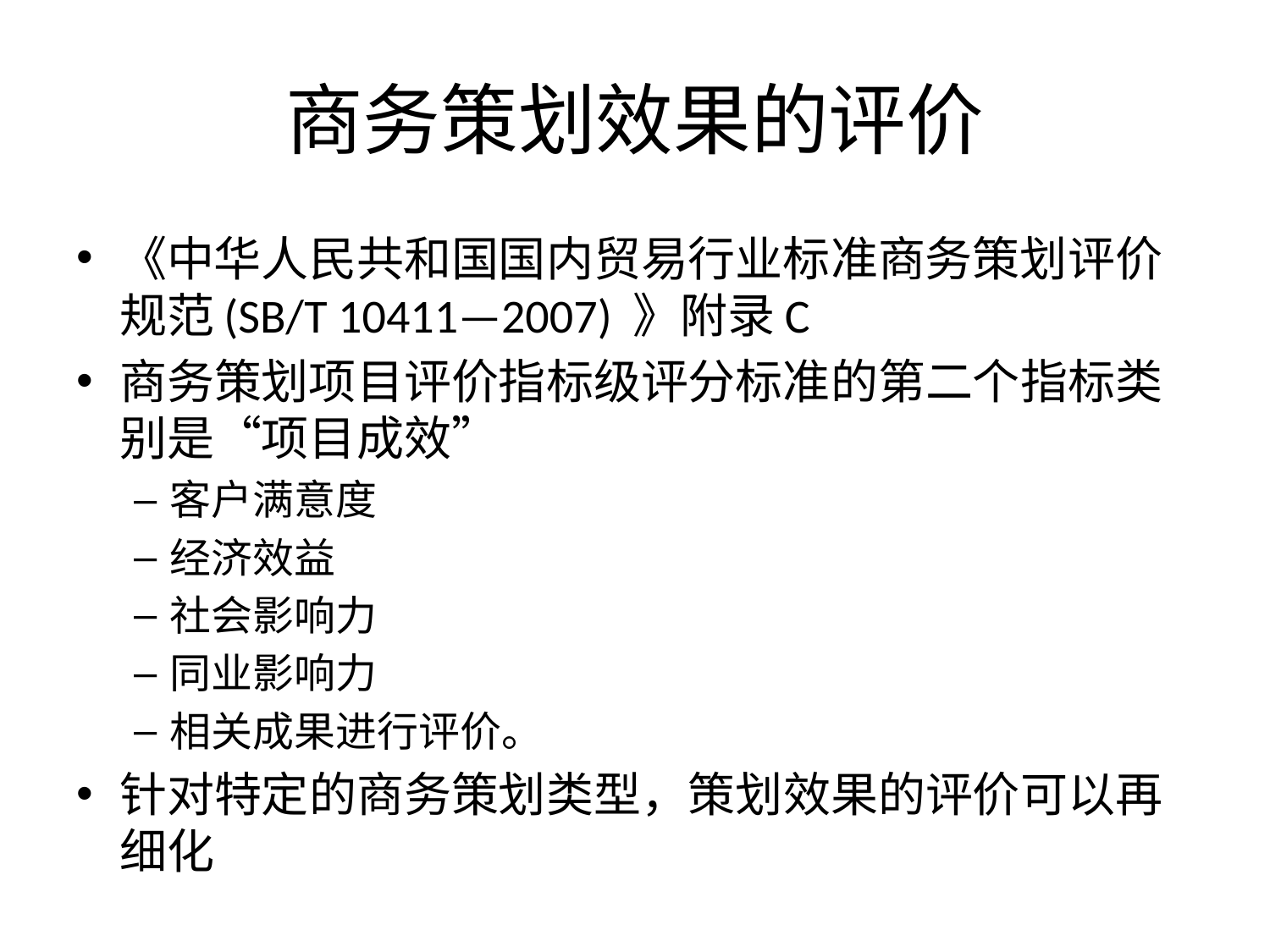

# 商务策划效果的评价
《中华人民共和国国内贸易行业标准商务策划评价规范(SB/T 10411—2007) 》附录C
商务策划项目评价指标级评分标准的第二个指标类别是“项目成效”
客户满意度
经济效益
社会影响力
同业影响力
相关成果进行评价。
针对特定的商务策划类型，策划效果的评价可以再细化